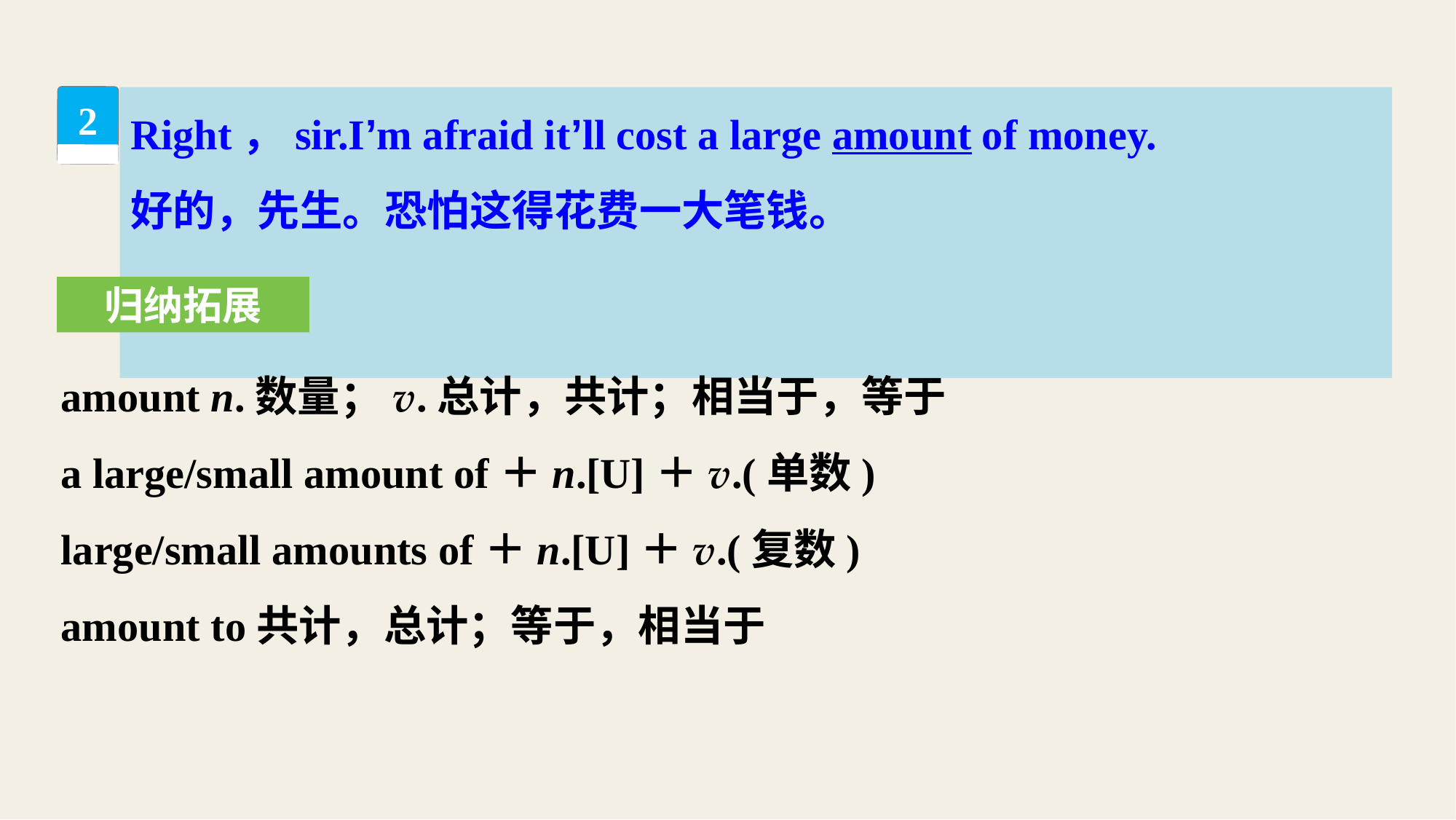

Right，sir.I’m afraid it’ll cost a large amount of money.
好的，先生。恐怕这得花费一大笔钱。

2

归纳拓展
amount n.数量；v.总计，共计；相当于，等于
a large/small amount of＋n.[U]＋v.(单数)
large/small amounts of＋n.[U]＋v.(复数)
amount to共计，总计；等于，相当于